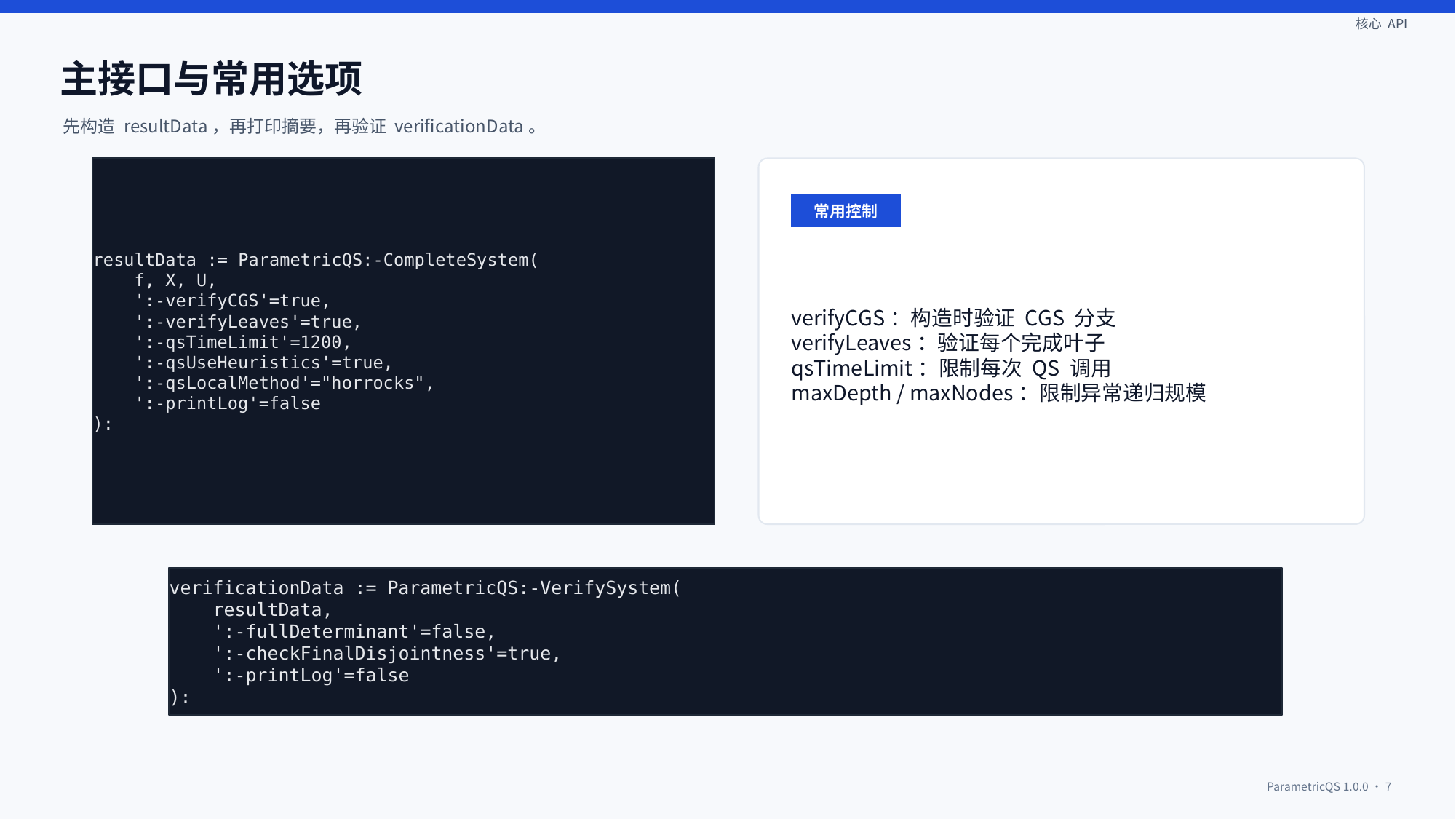

核心 API
主接口与常用选项
先构造 resultData，再打印摘要，再验证 verificationData。
resultData := ParametricQS:-CompleteSystem(
    f, X, U,
    ':-verifyCGS'=true,
    ':-verifyLeaves'=true,
    ':-qsTimeLimit'=1200,
    ':-qsUseHeuristics'=true,
    ':-qsLocalMethod'="horrocks",
    ':-printLog'=false
):

常用控制
verifyCGS：构造时验证 CGS 分支
verifyLeaves：验证每个完成叶子
qsTimeLimit：限制每次 QS 调用
maxDepth / maxNodes：限制异常递归规模
verificationData := ParametricQS:-VerifySystem(
    resultData,
    ':-fullDeterminant'=false,
    ':-checkFinalDisjointness'=true,
    ':-printLog'=false
):
ParametricQS 1.0.0 · 7